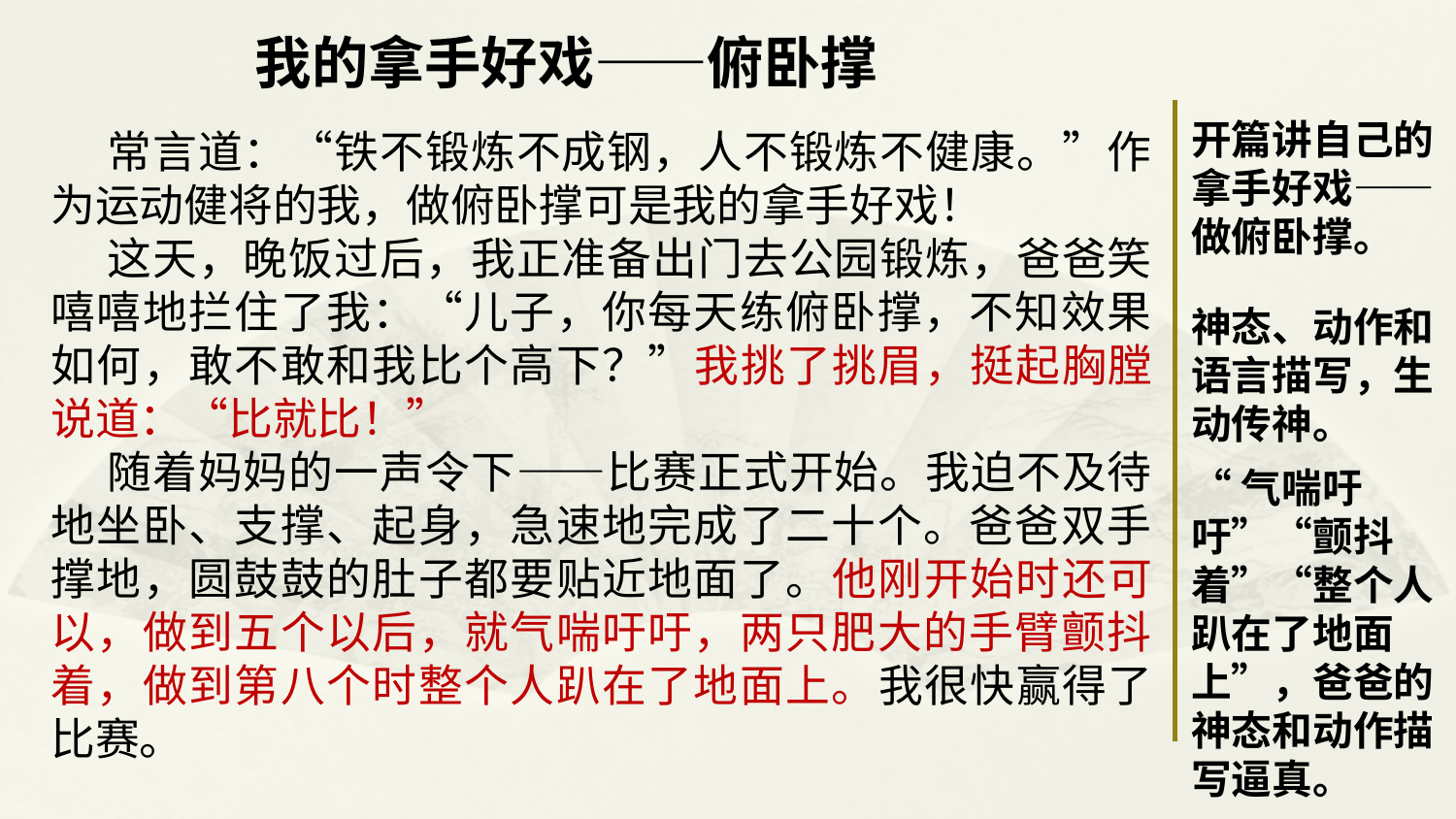

我的拿手好戏——俯卧撑
开篇讲自己的拿手好戏——做俯卧撑。
    常言道：“铁不锻炼不成钢，人不锻炼不健康。”作为运动健将的我，做俯卧撑可是我的拿手好戏！
    这天，晚饭过后，我正准备出门去公园锻炼，爸爸笑嘻嘻地拦住了我：“儿子，你每天练俯卧撑，不知效果如何，敢不敢和我比个高下？”我挑了挑眉，挺起胸膛说道：“比就比！”
    随着妈妈的一声令下——比赛正式开始。我迫不及待地坐卧、支撑、起身，急速地完成了二十个。爸爸双手撑地，圆鼓鼓的肚子都要贴近地面了。他刚开始时还可以，做到五个以后，就气喘吁吁，两只肥大的手臂颤抖着，做到第八个时整个人趴在了地面上。我很快赢得了比赛。
神态、动作和语言描写，生动传神。
“气喘吁吁”“颤抖着”“整个人趴在了地面上”，爸爸的神态和动作描写逼真。